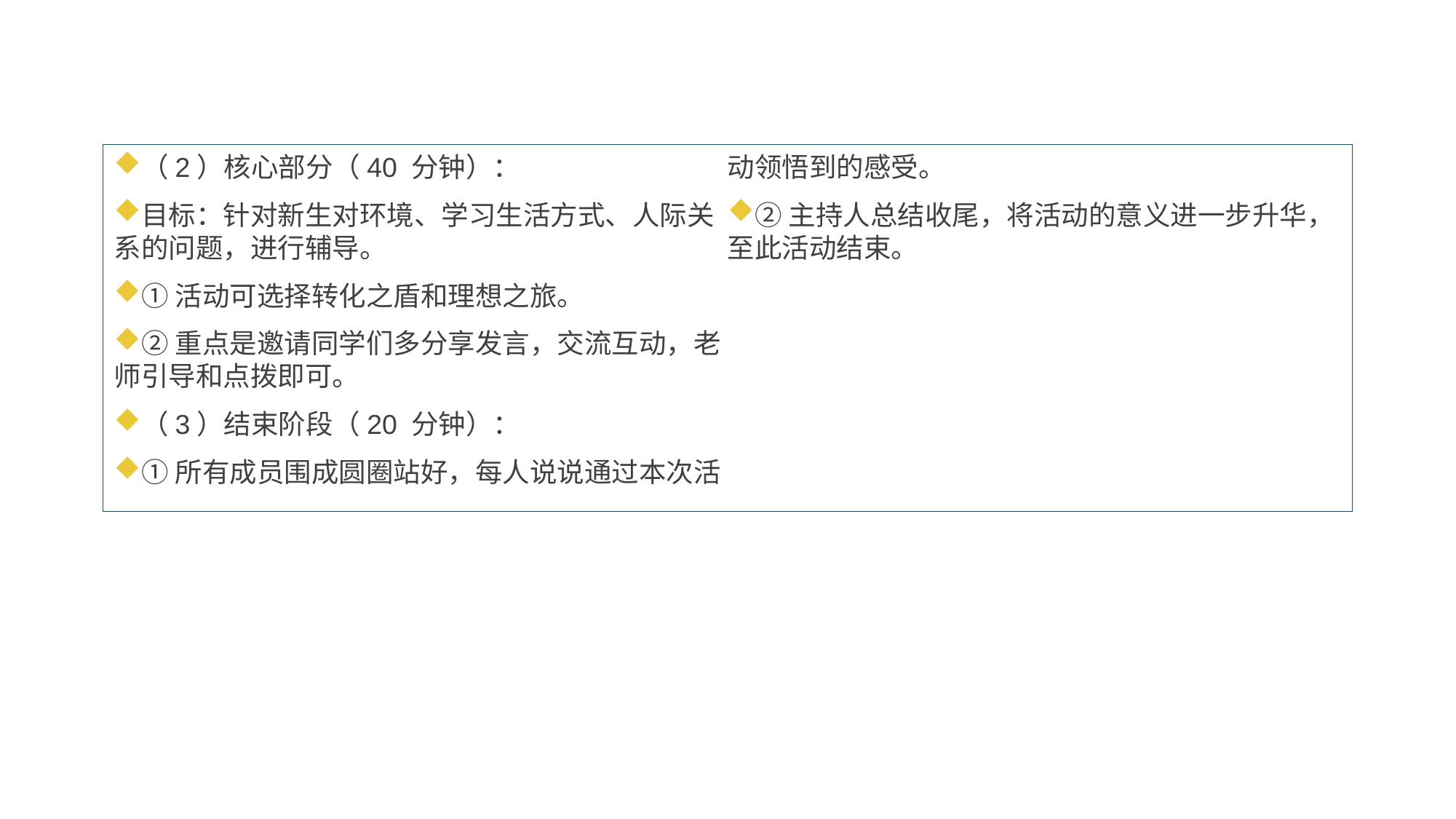

（2）核心部分（40 分钟）：
目标：针对新生对环境、学习生活方式、人际关系的问题，进行辅导。
①活动可选择转化之盾和理想之旅。
②重点是邀请同学们多分享发言，交流互动，老师引导和点拨即可。
（3）结束阶段（20 分钟）：
①所有成员围成圆圈站好，每人说说通过本次活动领悟到的感受。
②主持人总结收尾，将活动的意义进一步升华，至此活动结束。